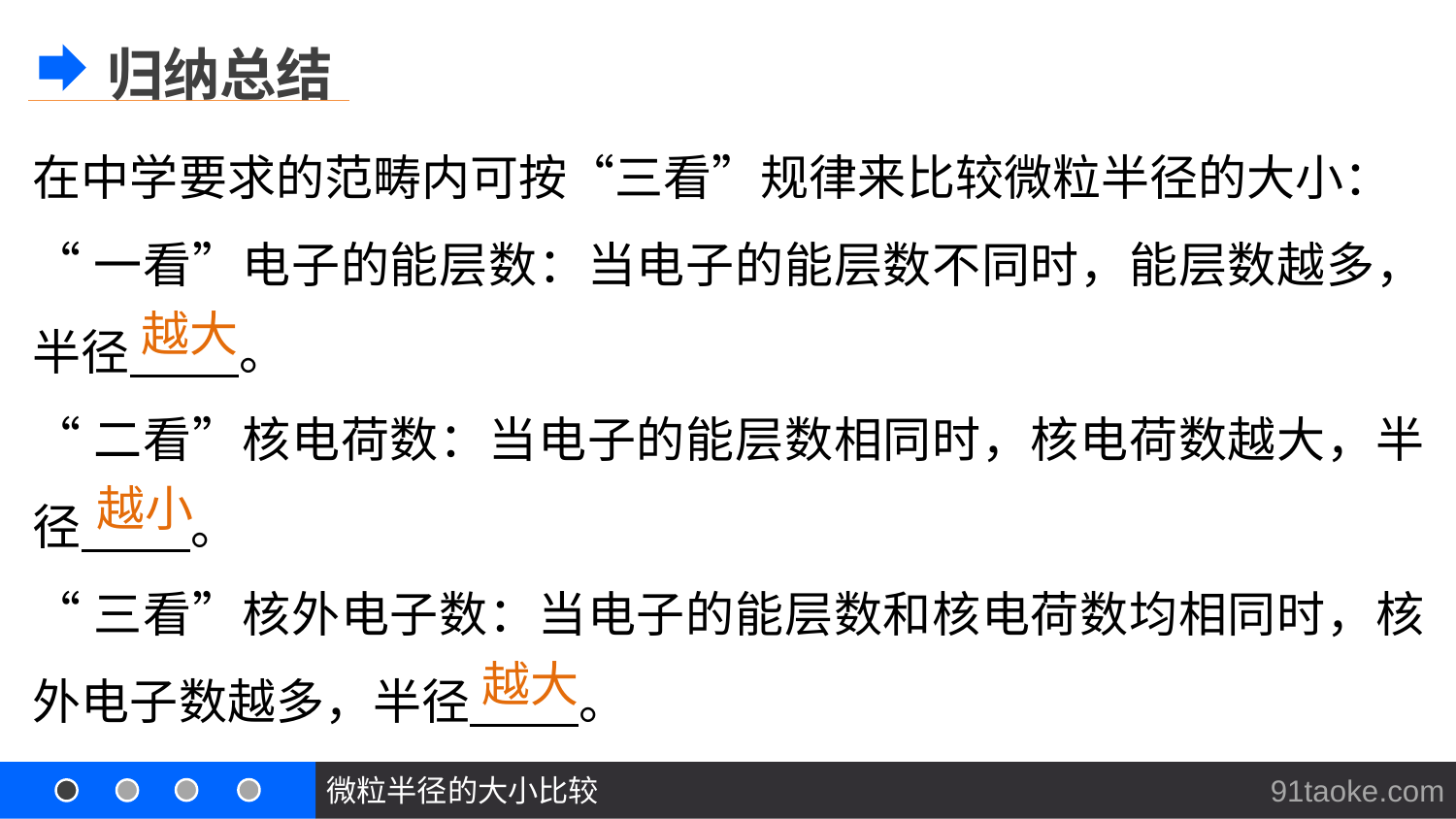

归纳总结

在中学要求的范畴内可按“三看”规律来比较微粒半径的大小：
“一看”电子的能层数：当电子的能层数不同时，能层数越多，半径          。
“二看”核电荷数：当电子的能层数相同时，核电荷数越大，半径          。
“三看”核外电子数：当电子的能层数和核电荷数均相同时，核外电子数越多，半径          。
越大
越小
越大